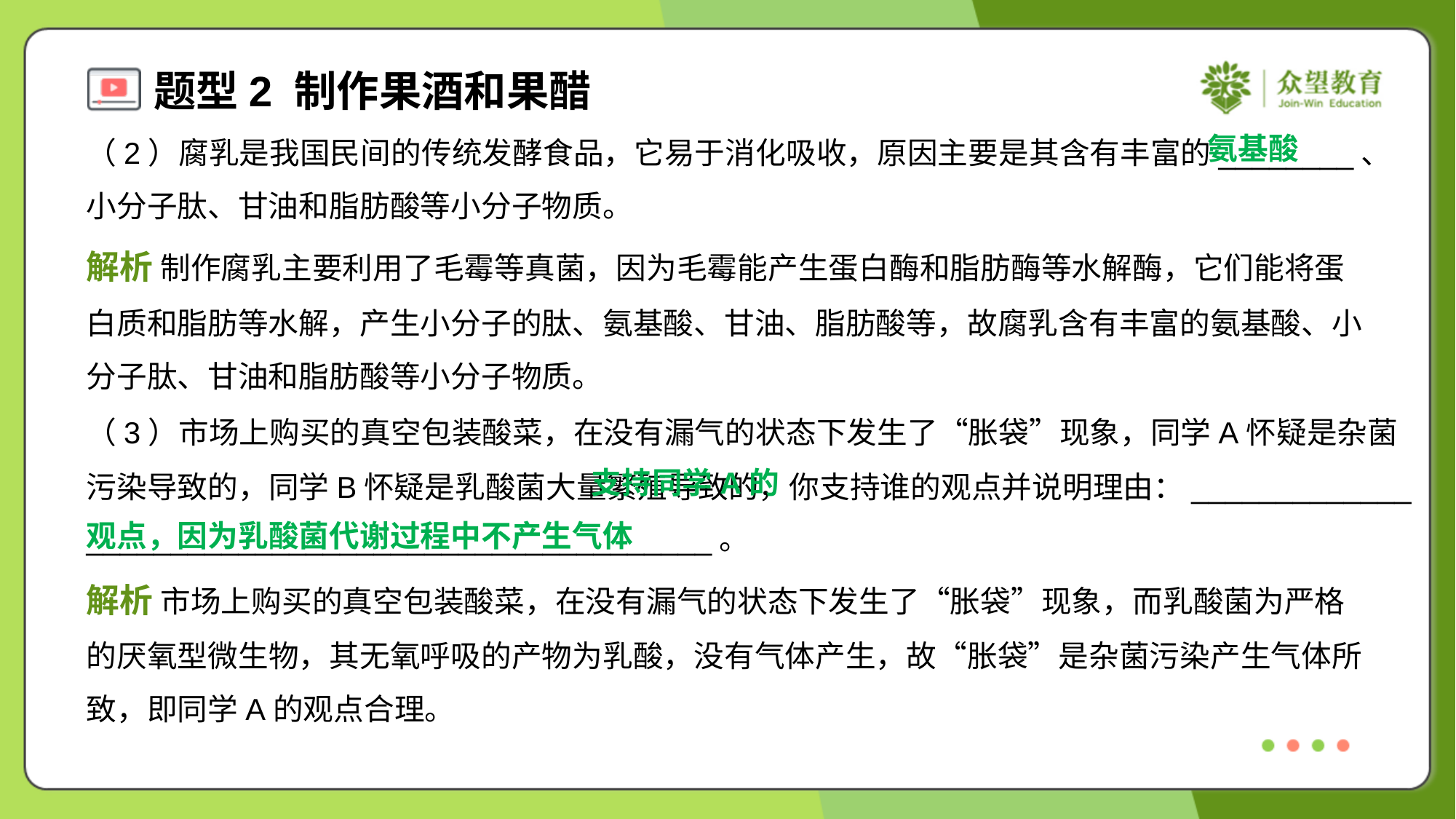

氨基酸
（2）腐乳是我国民间的传统发酵食品，它易于消化吸收，原因主要是其含有丰富的________、
小分子肽、甘油和脂肪酸等小分子物质。
解析 制作腐乳主要利用了毛霉等真菌，因为毛霉能产生蛋白酶和脂肪酶等水解酶，它们能将蛋
白质和脂肪等水解，产生小分子的肽、氨基酸、甘油、脂肪酸等，故腐乳含有丰富的氨基酸、小
分子肽、甘油和脂肪酸等小分子物质。
（3）市场上购买的真空包装酸菜，在没有漏气的状态下发生了“胀袋”现象，同学A怀疑是杂菌
污染导致的，同学B怀疑是乳酸菌大量繁殖导致的，你支持谁的观点并说明理由：_____________
_____________________________________。
                                                                        支持同学A的
观点，因为乳酸菌代谢过程中不产生气体
解析 市场上购买的真空包装酸菜，在没有漏气的状态下发生了“胀袋”现象，而乳酸菌为严格
的厌氧型微生物，其无氧呼吸的产物为乳酸，没有气体产生，故“胀袋”是杂菌污染产生气体所
致，即同学A的观点合理。